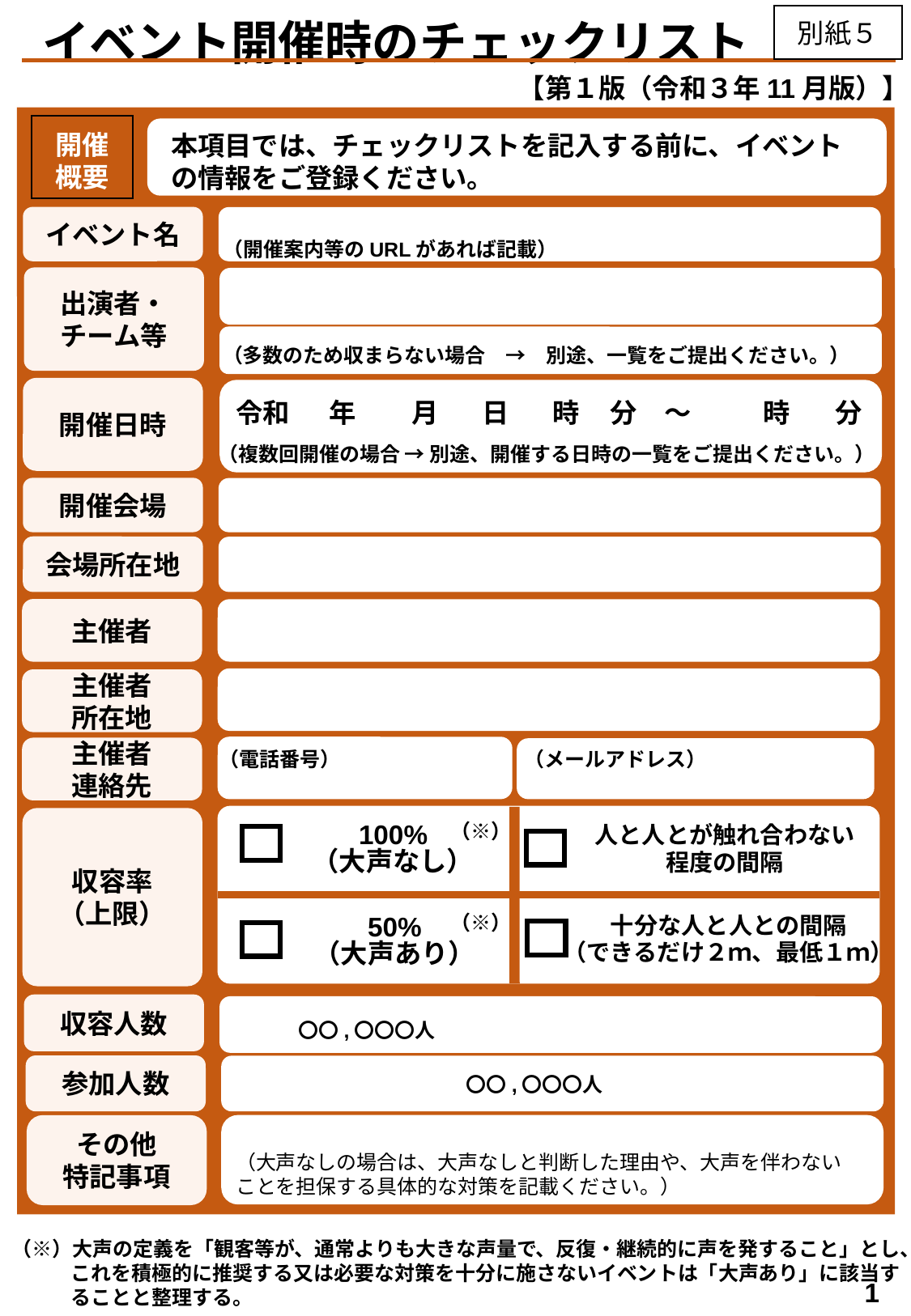

別紙５
　 イベント開催時のチェックリスト
【第１版（令和３年11月版）】

開催
概要

本項目では、チェックリストを記入する前に、イベントの情報をご登録ください。
イベント名

（開催案内等のURLがあれば記載）
出演者・
チーム等

（多数のため収まらない場合　→　別途、一覧をご提出ください。）

開催日時

令和
年
月
日
時
分　～
時
分
（複数回開催の場合 → 別途、開催する日時の一覧をご提出ください。）
開催会場

会場所在地

主催者

主催者
所在地

主催者
連絡先

（電話番号）
（メールアドレス）

収容率
（上限）
人と人とが触れ合わない程度の間隔
100%
（大声なし）

十分な人と人との間隔
（できるだけ２ｍ、最低１ｍ）
50%
（大声あり）

（※）
（※）
ー
収容人数

〇〇,〇〇〇人
参加人数

〇〇,〇〇〇人

その他
特記事項
（大声なしの場合は、大声なしと判断した理由や、大声を伴わないことを担保する具体的な対策を記載ください。）
（※）大声の定義を「観客等が、通常よりも大きな声量で、反復・継続的に声を発すること」とし、これを積極的に推奨する又は必要な対策を十分に施さないイベントは「大声あり」に該当することと整理する。
1